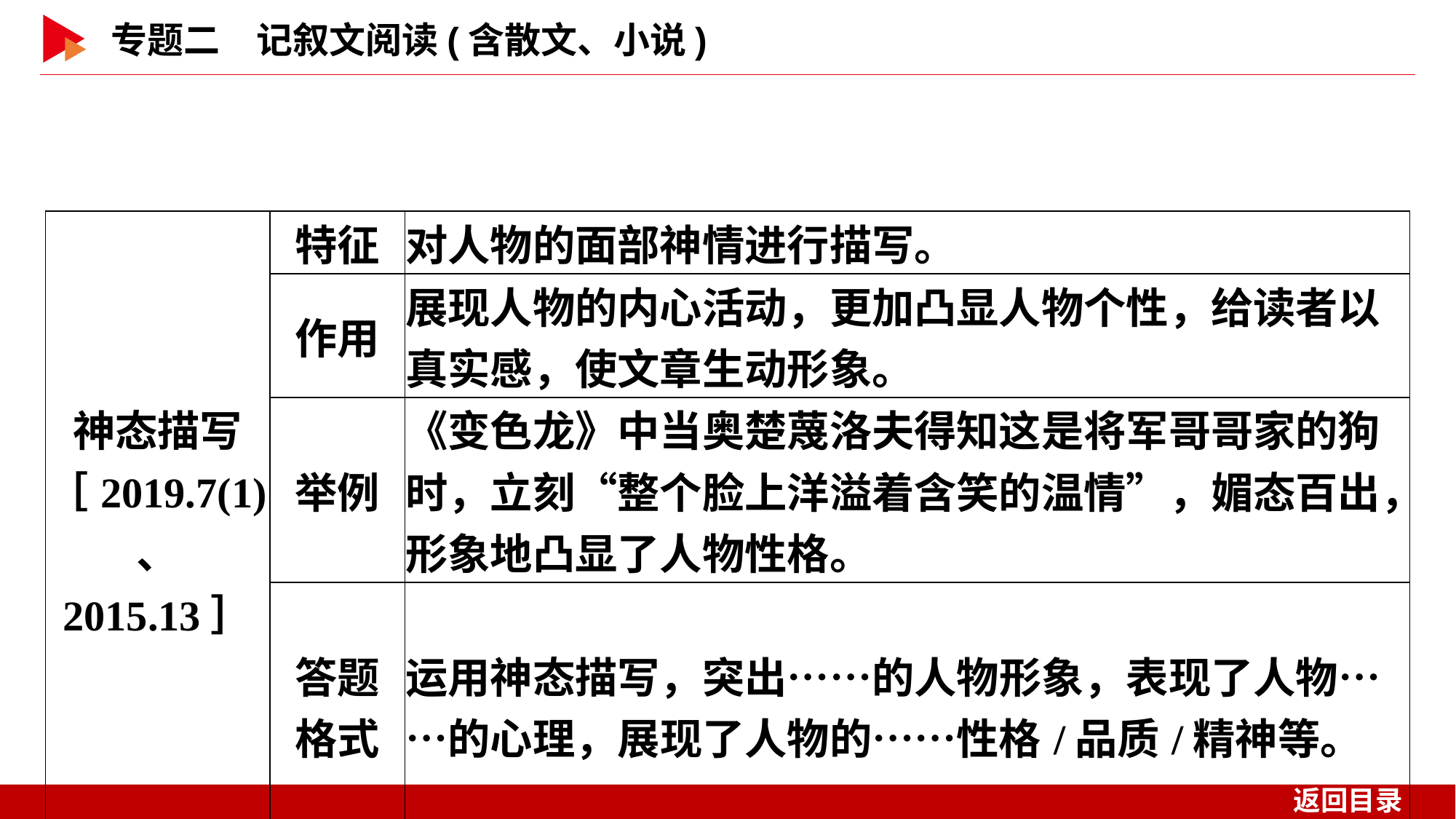

| 神态描写 ［2019.7(1)、 2015.13］ | 特征 | 对人物的面部神情进行描写。 |
| --- | --- | --- |
|  | 作用 | 展现人物的内心活动，更加凸显人物个性，给读者以真实感，使文章生动形象。 |
|  | 举例 | 《变色龙》中当奥楚蔑洛夫得知这是将军哥哥家的狗时，立刻“整个脸上洋溢着含笑的温情”，媚态百出，形象地凸显了人物性格。 |
|  | 答题 格式 | 运用神态描写，突出……的人物形象，表现了人物……的心理，展现了人物的……性格/品质/精神等。 |